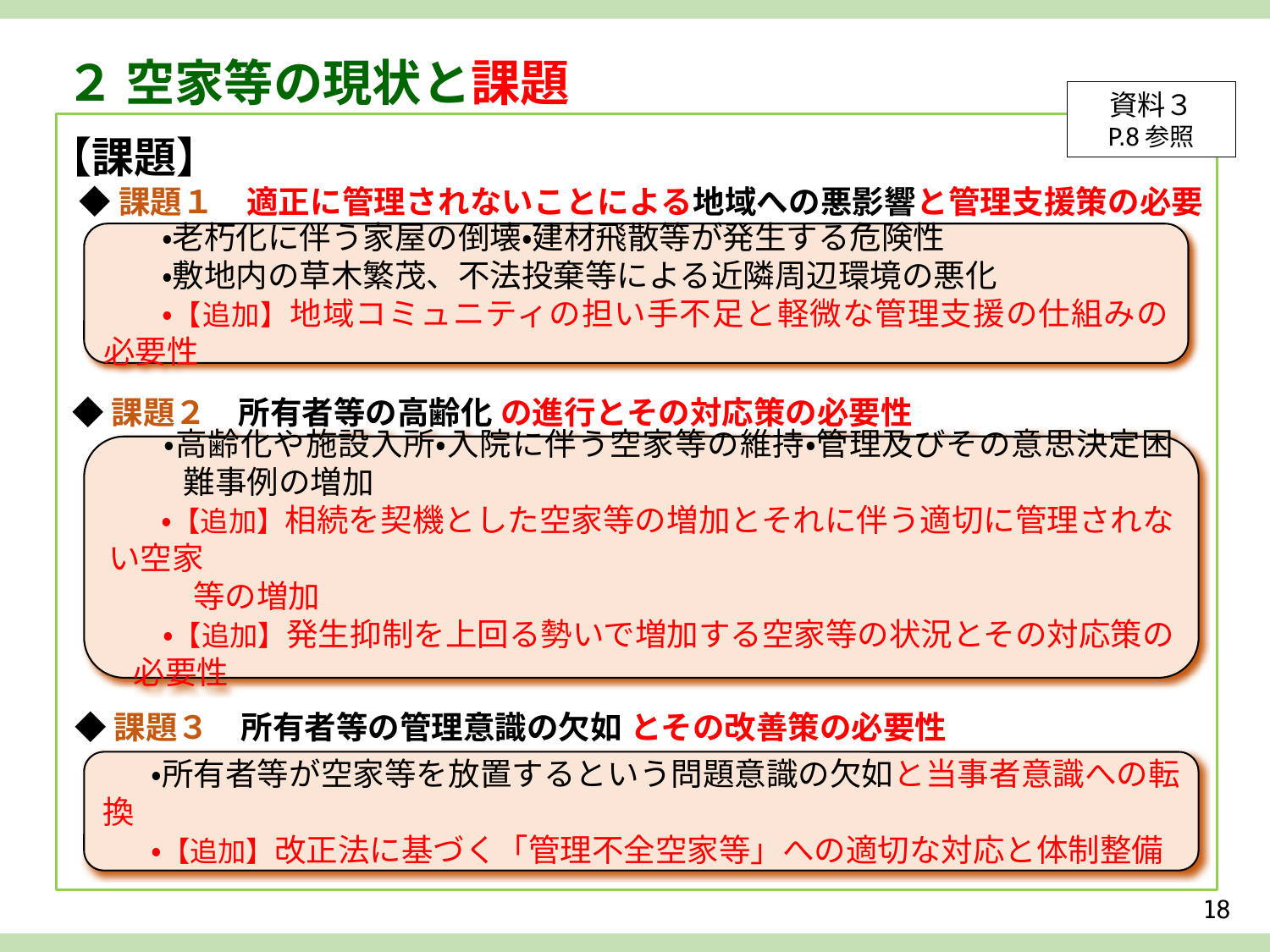

２ 空家等の現状と課題
資料３
P.8参照
【課題】

◆課題１　適正に管理されないことによる地域への悪影響と管理支援策の必要性

・老朽化に伴う家屋の倒壊・建材飛散等が発生する危険性
・敷地内の草木繁茂、不法投棄等による近隣周辺環境の悪化
・【追加】地域コミュニティの担い手不足と軽微な管理支援の仕組みの必要性

◆課題２　所有者等の高齢化 の進行とその対応策の必要性
・高齢化や施設入所・入院に伴う空家等の維持・管理及びその意思決定困難事例の増加
・【追加】相続を契機とした空家等の増加とそれに伴う適切に管理されない空家
　等の増加
・【追加】発生抑制を上回る勢いで増加する空家等の状況とその対応策の必要性
◆課題３　所有者等の管理意識の欠如 とその改善策の必要性

・所有者等が空家等を放置するという問題意識の欠如と当事者意識への転換
・【追加】改正法に基づく「管理不全空家等」への適切な対応と体制整備
18